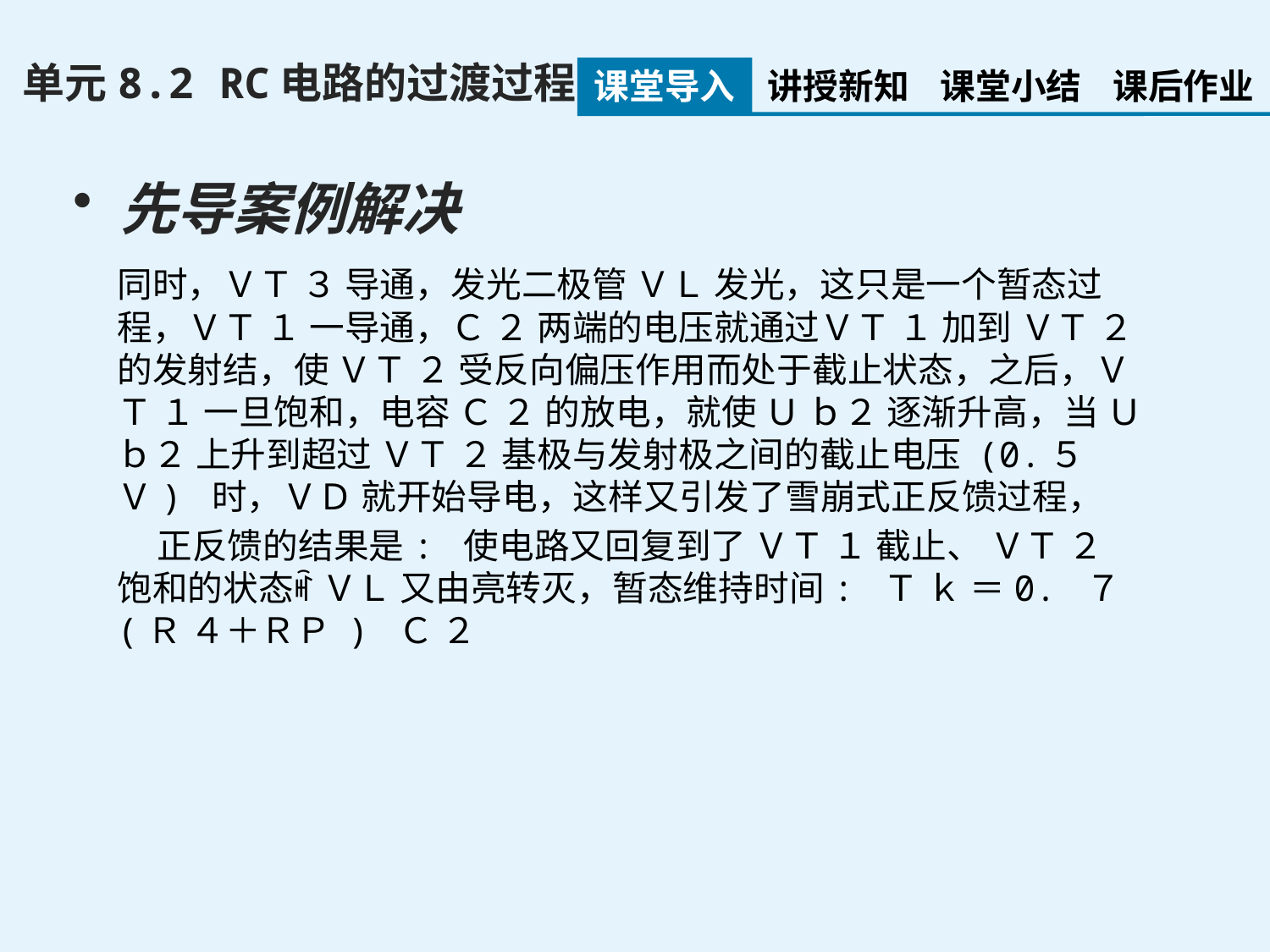

单元8.2 RC电路的过渡过程
课堂导入
讲授新知
课堂小结
课后作业
先导案例解决
同时，ＶＴ ３ 导通，发光二极管 ＶＬ 发光，这只是一个暂态过程，ＶＴ １ 一导通，Ｃ ２ 两端的电压就通过ＶＴ １ 加到 ＶＴ ２ 的发射结，使 ＶＴ ２ 受反向偏压作用而处于截止状态，之后，ＶＴ １ 一旦饱和，电容 Ｃ ２ 的放电，就使 Ｕ ｂ２ 逐渐升高，当 Ｕ ｂ２ 上升到超过 ＶＴ ２ 基极与发射极之间的截止电压 (0.５ Ｖ) 时，ＶＤ 就开始导电，这样又引发了雪崩式正反馈过程，
    正反馈的结果是: 使电路又回复到了 ＶＴ １ 截止、 ＶＴ ２ 饱和的状态ꎬ ＶＬ 又由亮转灭，暂态维持时间: Ｔ ｋ ＝0. ７ (Ｒ ４＋ＲＰ ) Ｃ ２